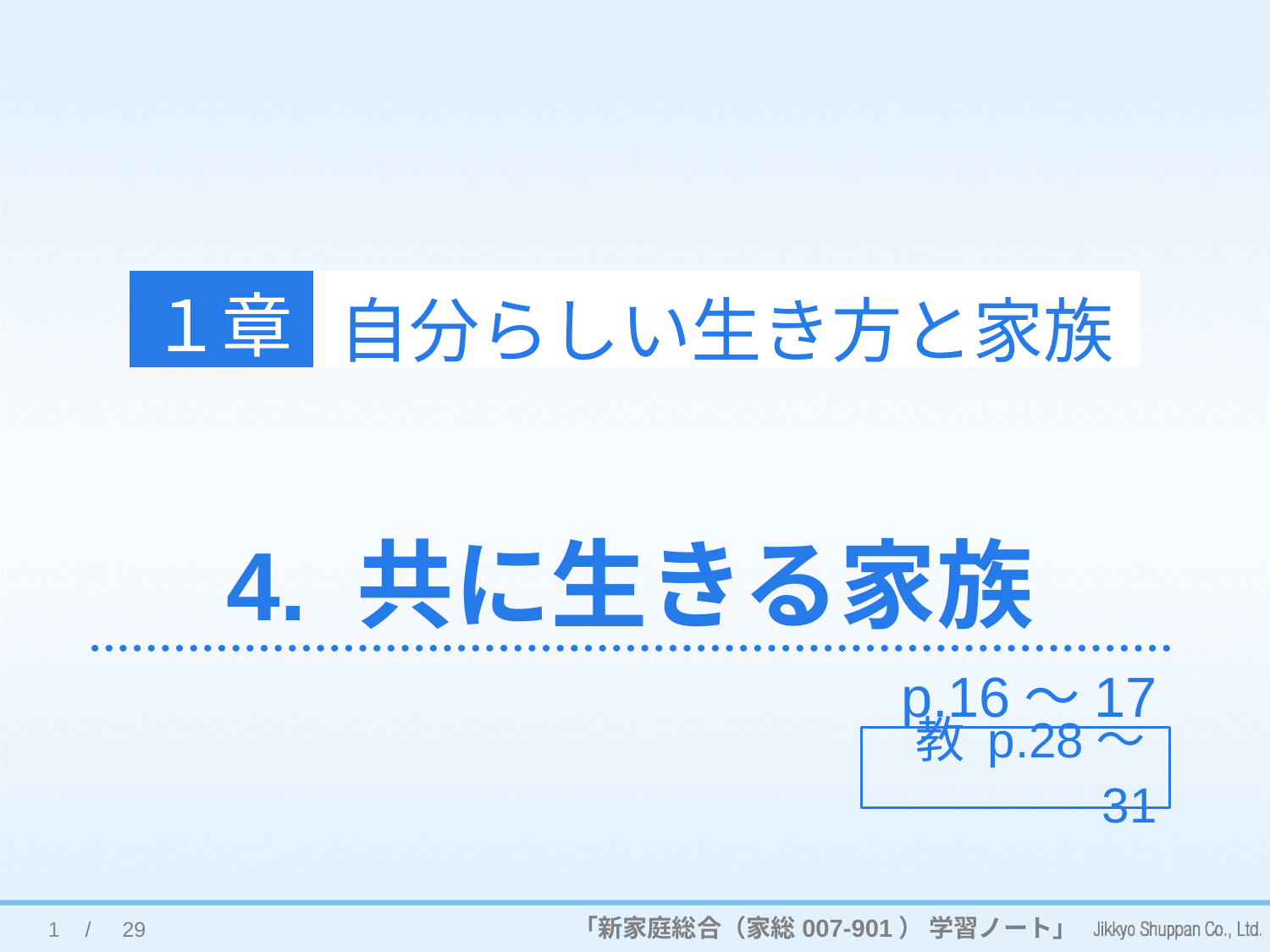

１章
自分らしい生き方と家族
# 4. 共に生きる家族
p.16～17
教 p.28～31
1